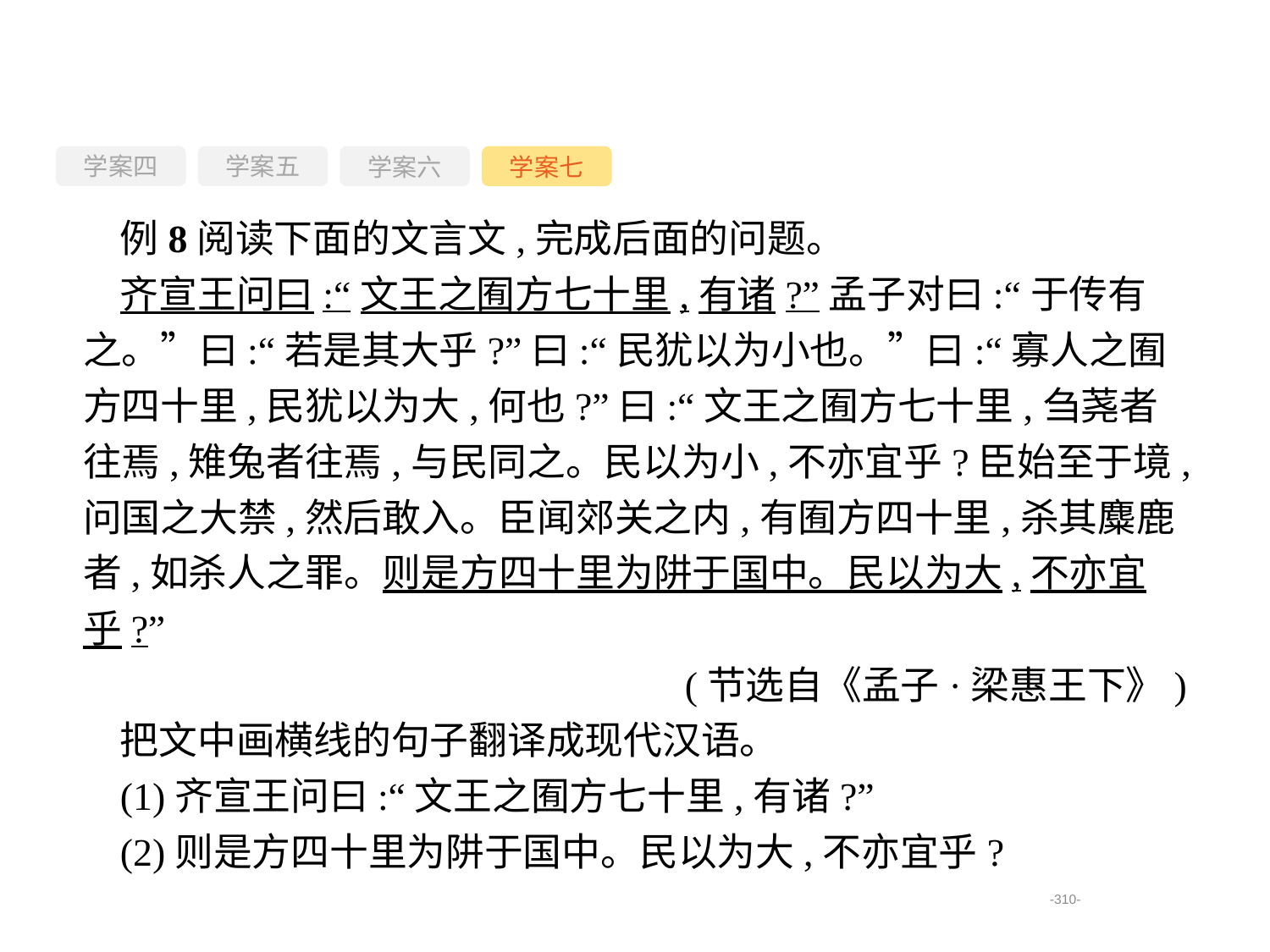

学案四
学案六
学案七
学案五
例8阅读下面的文言文,完成后面的问题。
齐宣王问曰:“文王之囿方七十里,有诸?”孟子对曰:“于传有之。”曰:“若是其大乎?”曰:“民犹以为小也。”曰:“寡人之囿方四十里,民犹以为大,何也?”曰:“文王之囿方七十里,刍荛者往焉,雉兔者往焉,与民同之。民以为小,不亦宜乎?臣始至于境,问国之大禁,然后敢入。臣闻郊关之内,有囿方四十里,杀其麋鹿者,如杀人之罪。则是方四十里为阱于国中。民以为大,不亦宜乎?”
(节选自《孟子·梁惠王下》)
把文中画横线的句子翻译成现代汉语。
(1)齐宣王问曰:“文王之囿方七十里,有诸?”
(2)则是方四十里为阱于国中。民以为大,不亦宜乎?
-310-